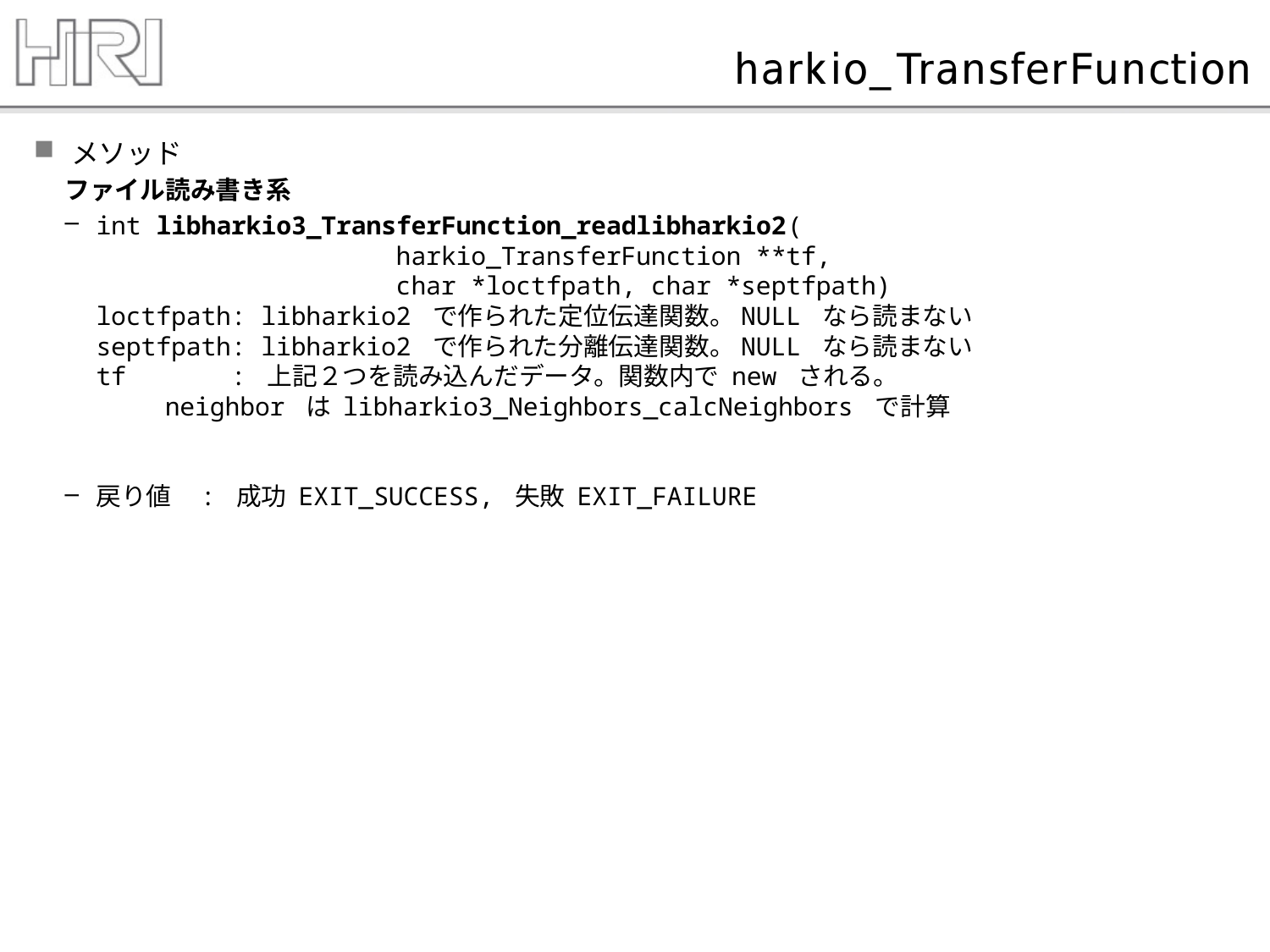

# harkio_TransferFunction
メソッド
ファイル読み書き系
int libharkio3_TransferFunction_readlibharkio2(
                    harkio_TransferFunction **tf,
                    char *loctfpath, char *septfpath)
loctfpath: libharkio2 で作られた定位伝達関数。NULL なら読まない
septfpath: libharkio2 で作られた分離伝達関数。NULL なら読まない
tf       : 上記２つを読み込んだデータ。関数内で new される。
           neighbor は libharkio3_Neighbors_calcNeighbors で計算

戻り値    : 成功 EXIT_SUCCESS, 失敗 EXIT_FAILURE